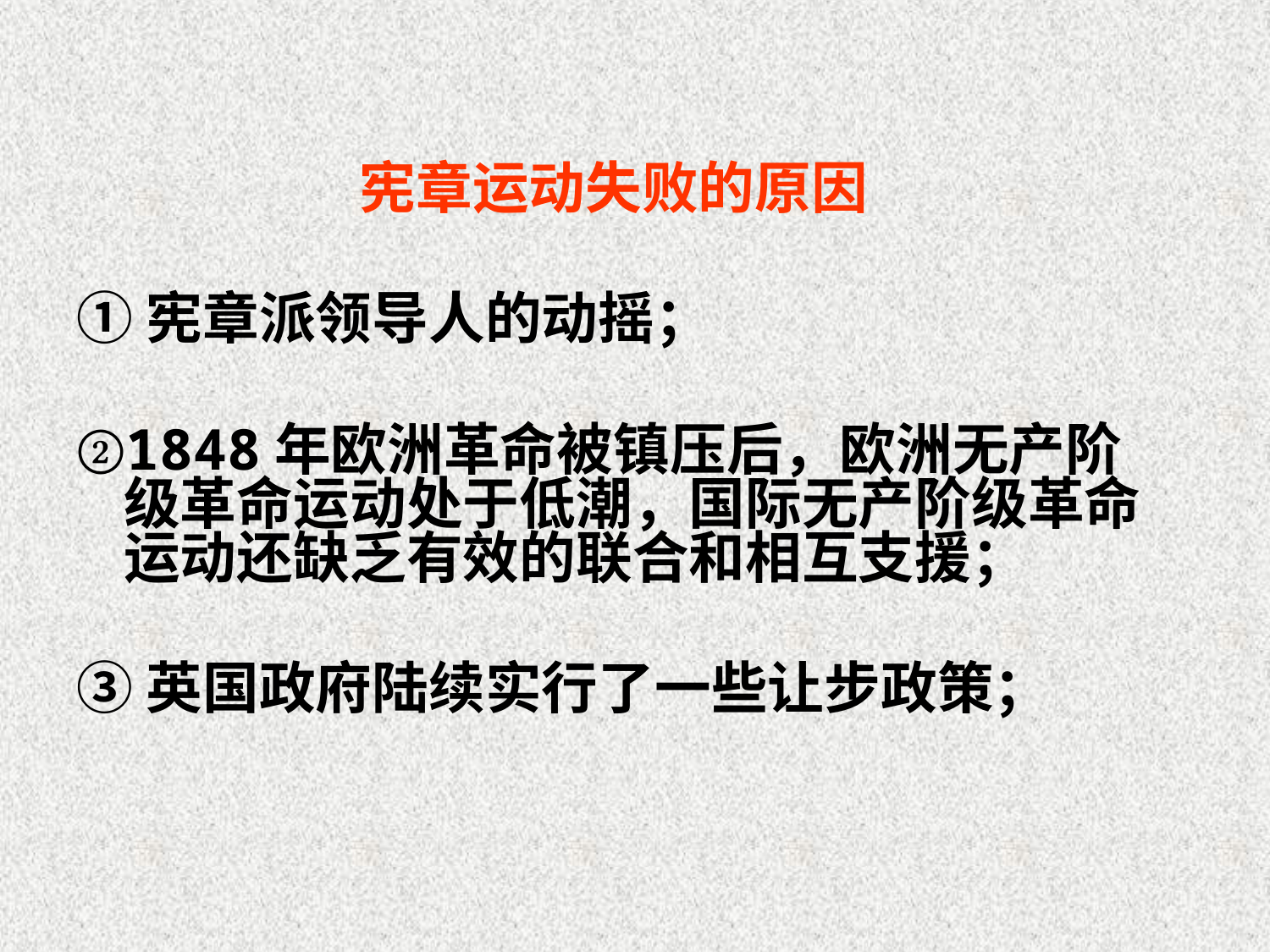

宪章运动失败的原因

①宪章派领导人的动摇；

②1848年欧洲革命被镇压后，欧洲无产阶级革命运动处于低潮，国际无产阶级革命运动还缺乏有效的联合和相互支援；

③英国政府陆续实行了一些让步政策；